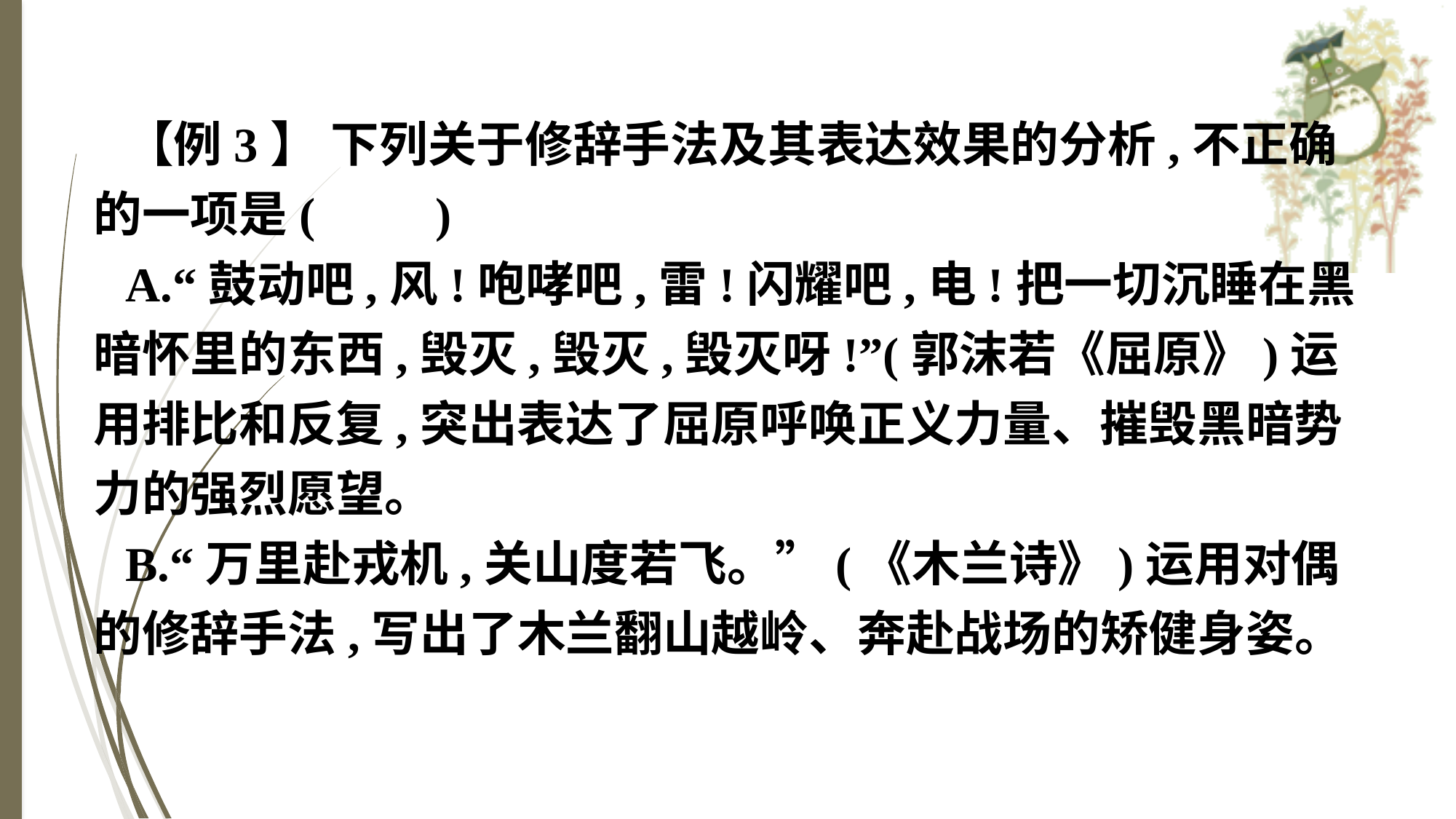

【例3】 下列关于修辞手法及其表达效果的分析,不正确的一项是(　　)
A.“鼓动吧,风!咆哮吧,雷!闪耀吧,电!把一切沉睡在黑暗怀里的东西,毁灭,毁灭,毁灭呀!”(郭沫若《屈原》)运用排比和反复,突出表达了屈原呼唤正义力量、摧毁黑暗势力的强烈愿望。
B.“万里赴戎机,关山度若飞。”(《木兰诗》)运用对偶的修辞手法,写出了木兰翻山越岭、奔赴战场的矫健身姿。